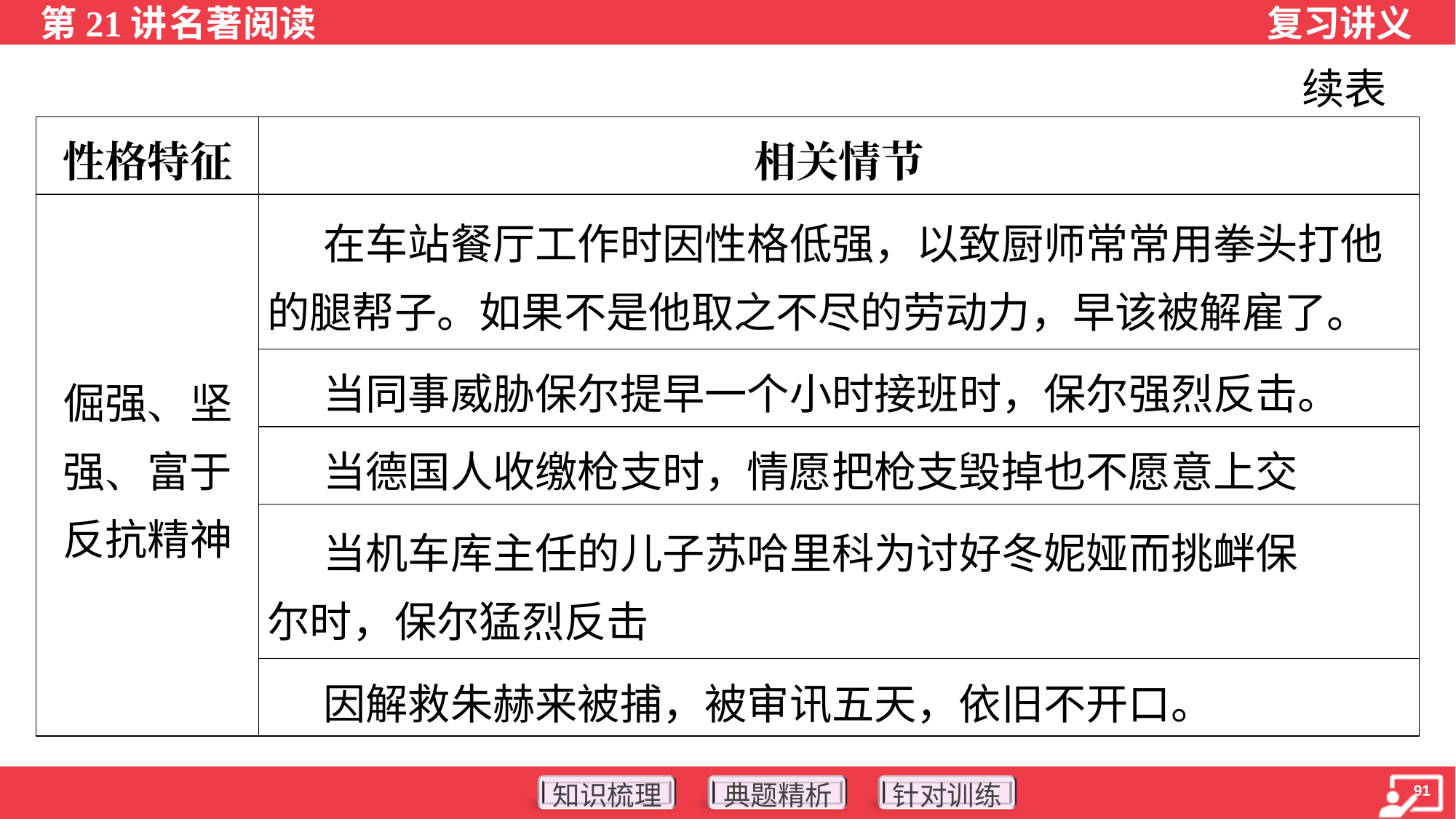

续表
| 性格特征 | 相关情节 |
| --- | --- |
| 倔强、坚 强、富于 反抗精神 | 在车站餐厅工作时因性格低强，以致厨师常常用拳头打他的腿帮子。如果不是他取之不尽的劳动力，早该被解雇了。 |
|  | 当同事威胁保尔提早一个小时接班时，保尔强烈反击。 |
|  | 当德国人收缴枪支时，情愿把枪支毁掉也不愿意上交 |
|  | 当机车库主任的儿子苏哈里科为讨好冬妮娅而挑衅保 尔时，保尔猛烈反击 |
|  | 因解救朱赫来被捕，被审讯五天，依旧不开口。 |